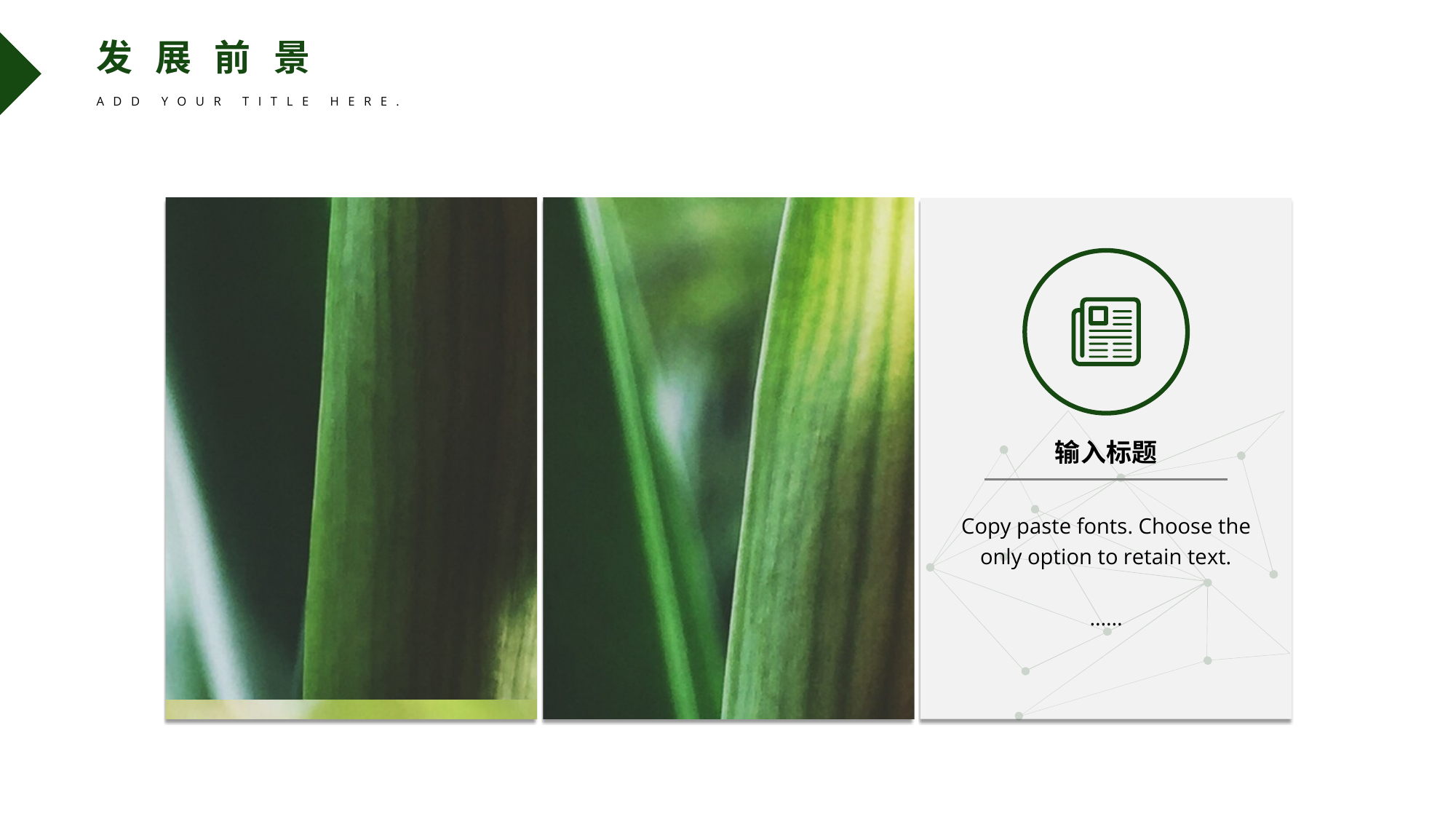

发展前景
ADD YOUR TITLE HERE.

输入标题
Copy paste fonts. Choose the only option to retain text.

……